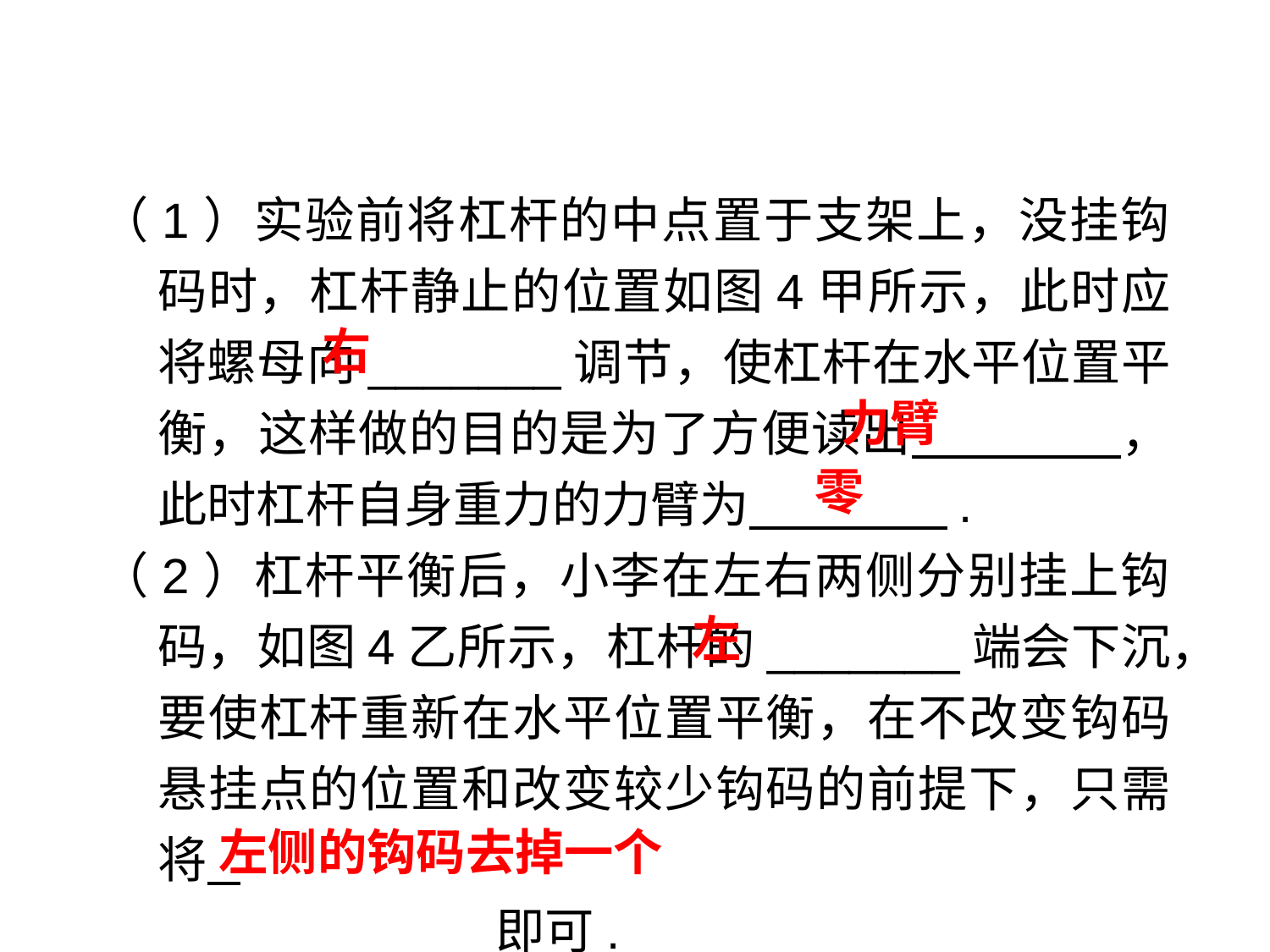

（1）实验前将杠杆的中点置于支架上，没挂钩码时，杠杆静止的位置如图4甲所示，此时应将螺母向_______调节，使杠杆在水平位置平衡，这样做的目的是为了方便读出     　    　，此时杠杆自身重力的力臂为     　    　.
（2）杠杆平衡后，小李在左右两侧分别挂上钩码，如图4乙所示，杠杆的_______端会下沉，要使杠杆重新在水平位置平衡，在不改变钩码悬挂点的位置和改变较少钩码的前提下，只需将   .
   　                       　即可.
右
力臂
零
左
左侧的钩码去掉一个